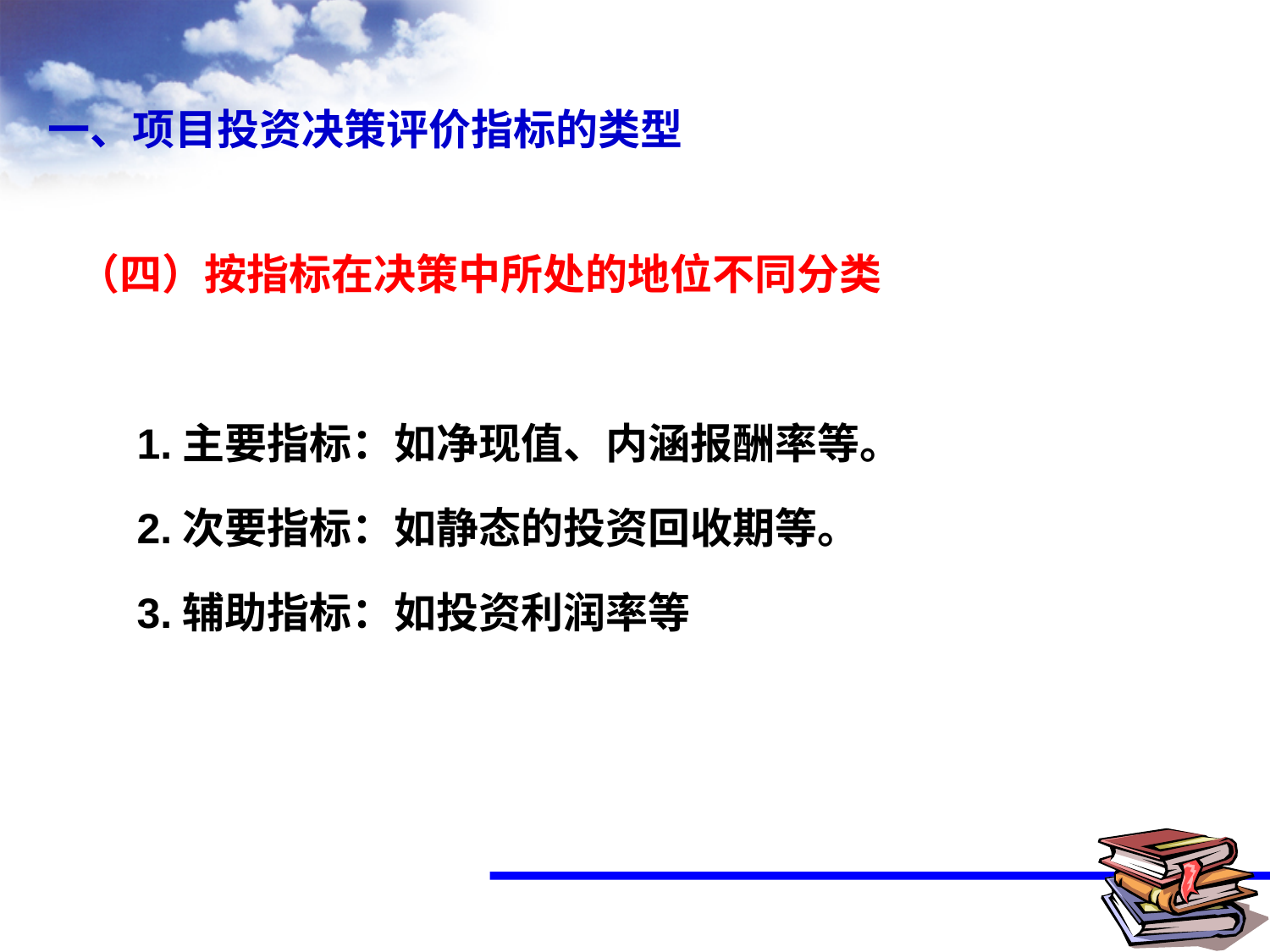

一、项目投资决策评价指标的类型

（四）按指标在决策中所处的地位不同分类

     1.主要指标：如净现值、内涵报酬率等。
     2.次要指标：如静态的投资回收期等。
     3.辅助指标：如投资利润率等